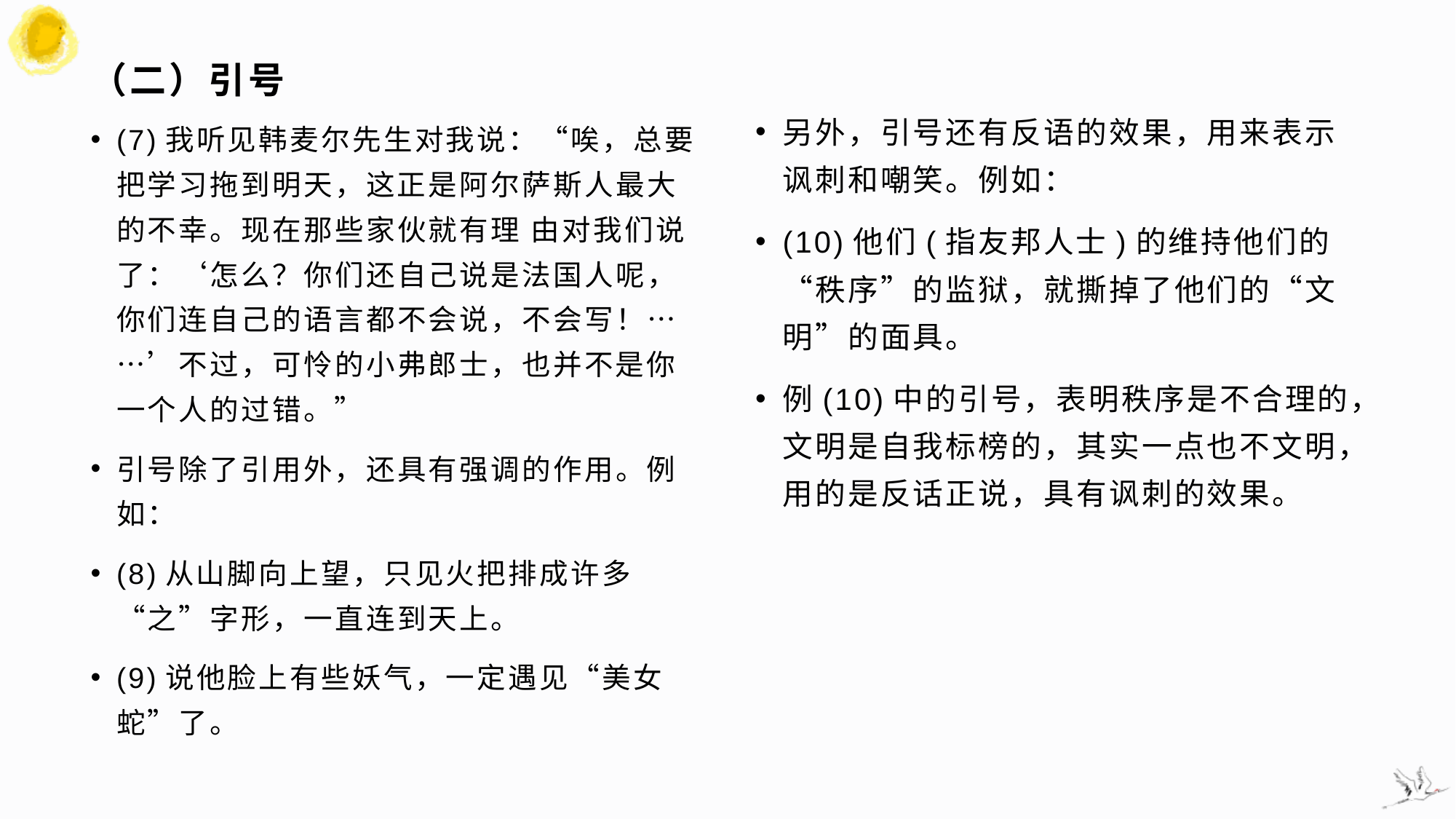

# （二）引号
另外，引号还有反语的效果，用来表示讽刺和嘲笑。例如：
(10)他们(指友邦人士)的维持他们的“秩序”的监狱，就撕掉了他们的“文明”的面具。
例(10)中的引号，表明秩序是不合理的，文明是自我标榜的，其实一点也不文明，用的是反话正说，具有讽刺的效果。
(7)我听见韩麦尔先生对我说：“唉，总要把学习拖到明天，这正是阿尔萨斯人最大的不幸。现在那些家伙就有理 由对我们说了：‘怎么？你们还自己说是法国人呢，你们连自己的语言都不会说，不会写！……’不过，可怜的小弗郎士，也并不是你一个人的过错。”
引号除了引用外，还具有强调的作用。例如：
(8)从山脚向上望，只见火把排成许多“之”字形，一直连到天上。
(9)说他脸上有些妖气，一定遇见“美女蛇”了。